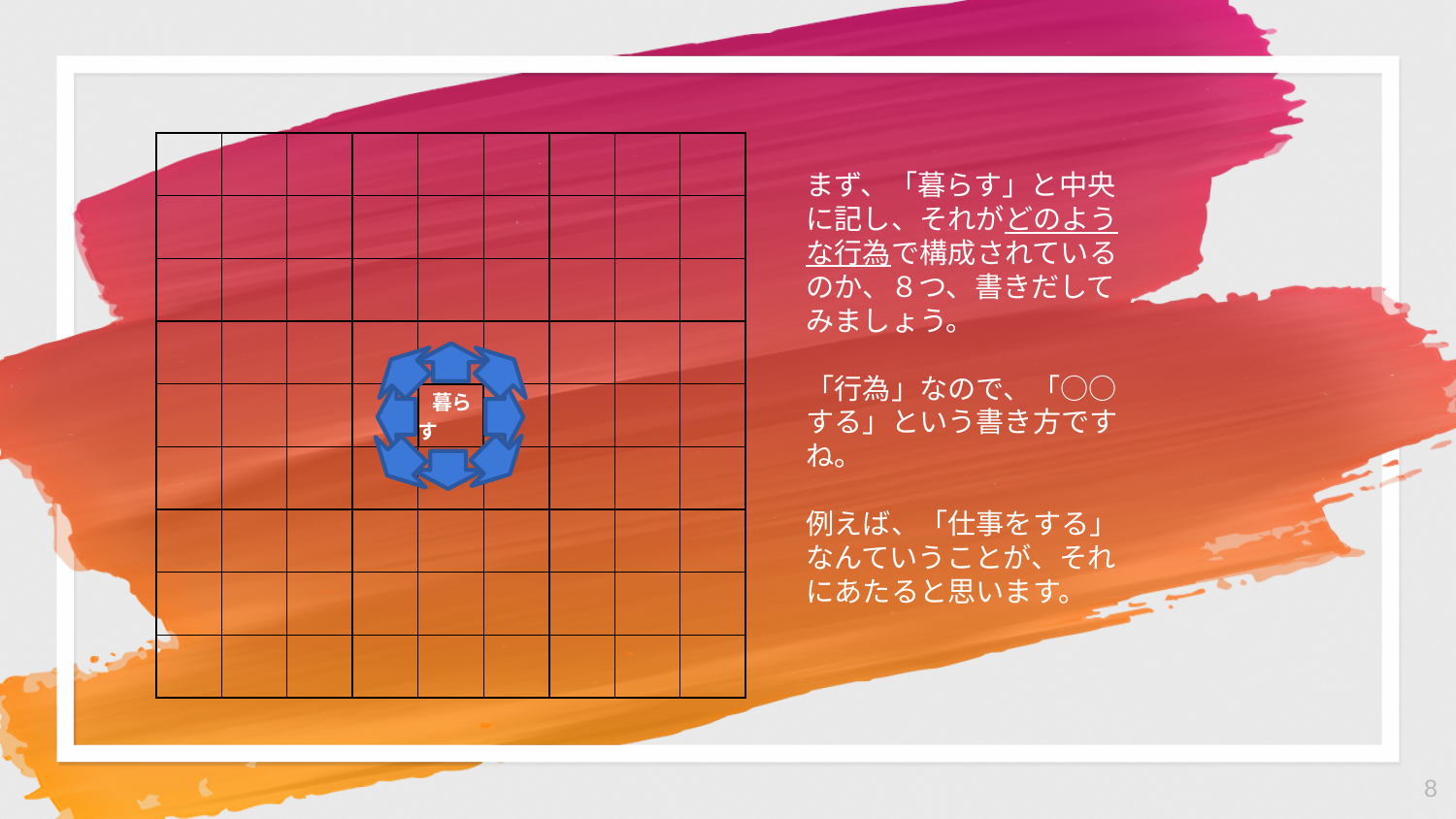

|  |  |  |  |  |  |  |  |  |
| --- | --- | --- | --- | --- | --- | --- | --- | --- |
|  |  |  |  |  |  |  |  |  |
|  |  |  |  |  |  |  |  |  |
|  |  |  |  |  |  |  |  |  |
|  |  |  |  | 暮らす |  |  |  |  |
|  |  |  |  |  |  |  |  |  |
|  |  |  |  |  |  |  |  |  |
|  |  |  |  |  |  |  |  |  |
|  |  |  |  |  |  |  |  |  |

まず、「暮らす」と中央に記し、それがどのような行為で構成されているのか、８つ、書きだしてみましょう。

「行為」なので、「○○する」という書き方ですね。

例えば、「仕事をする」なんていうことが、それにあたると思います。

8